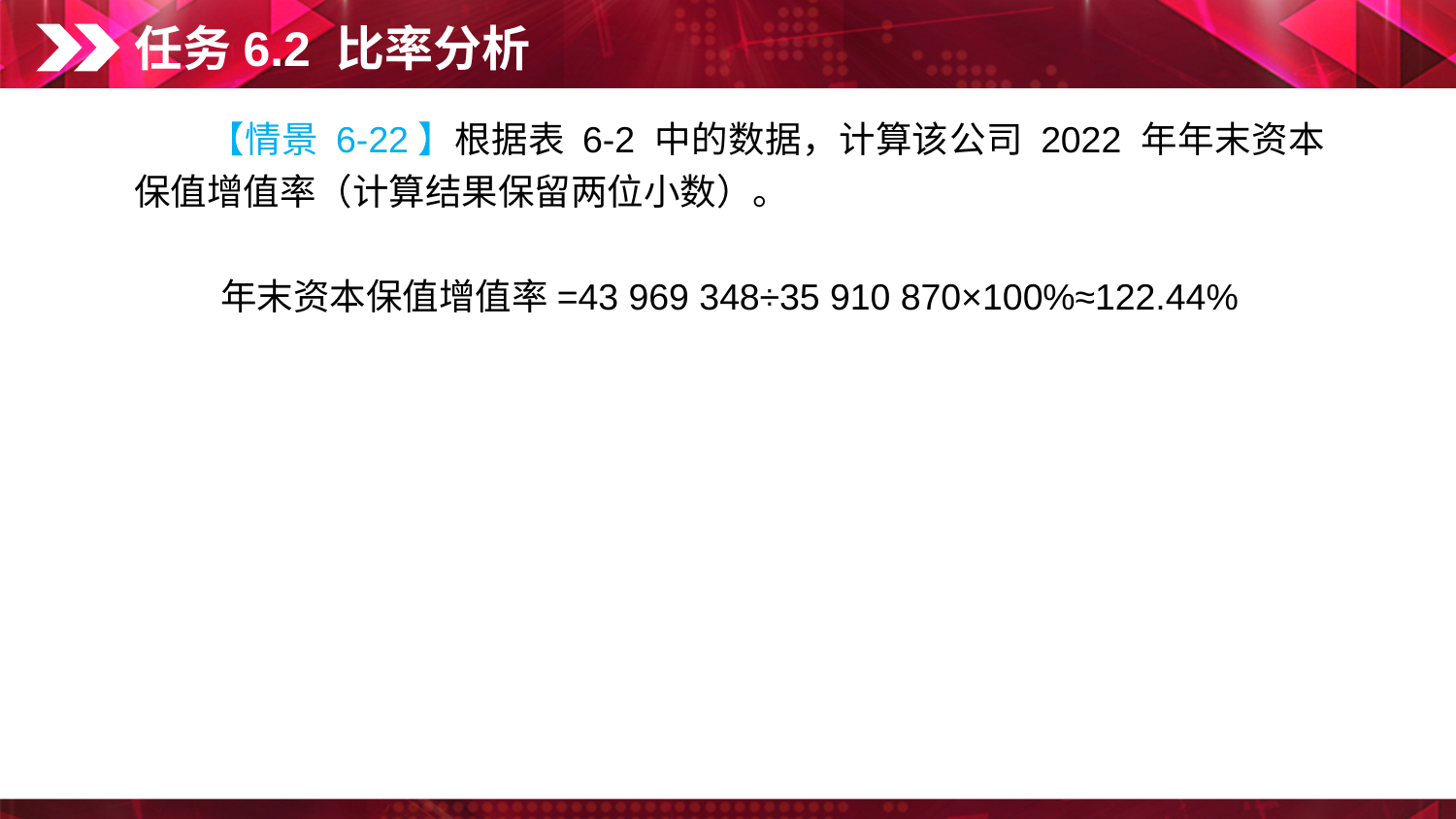

任务6.2 比率分析

　　【情景 6-22】根据表 6-2 中的数据，计算该公司 2022 年年末资本保值增值率（计算结果保留两位小数）。

年末资本保值增值率=43 969 348÷35 910 870×100%≈122.44%